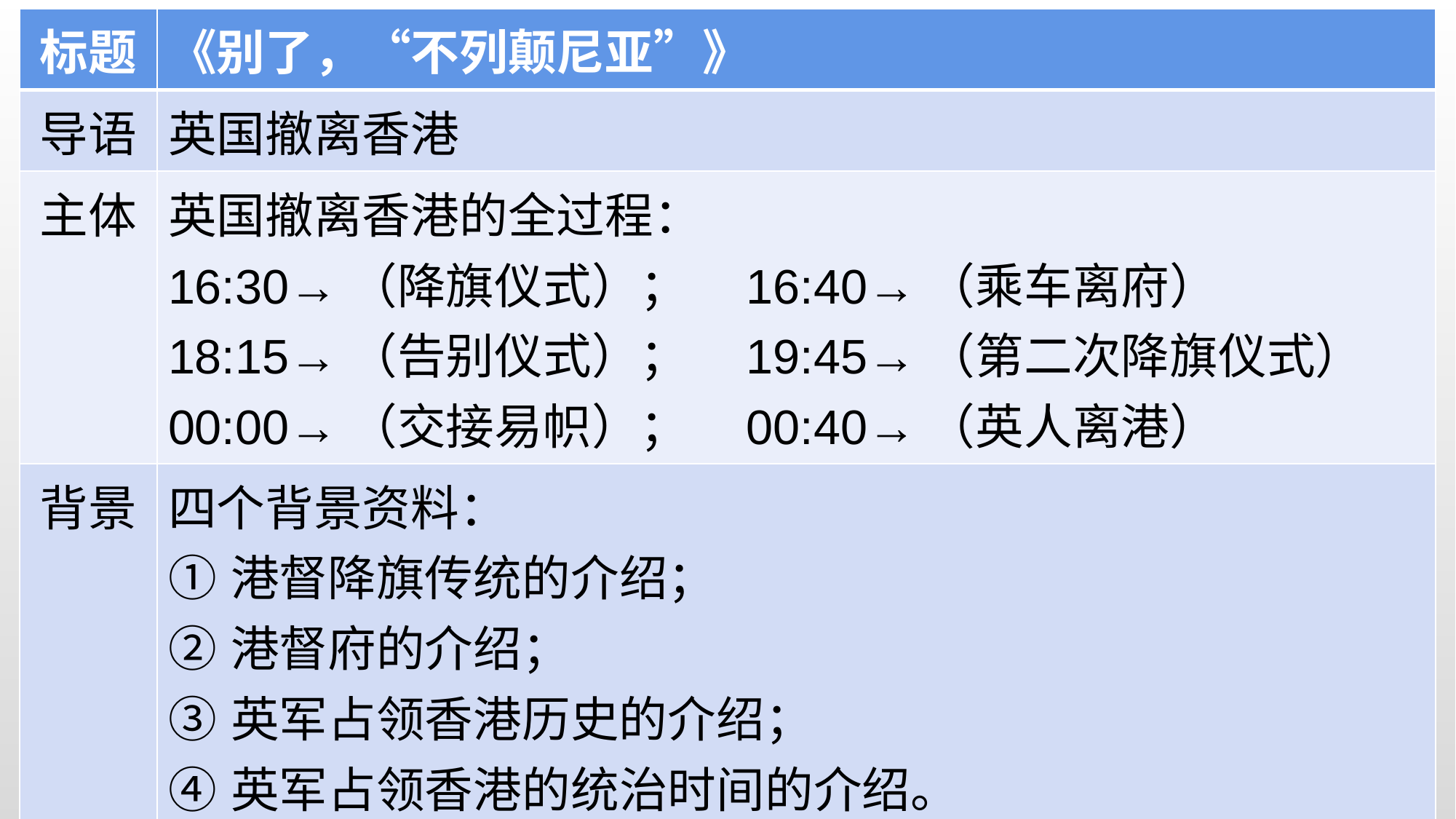

| 标题 | 《别了，“不列颠尼亚”》 |
| --- | --- |
| 导语 | 英国撤离香港 |
| 主体 | 英国撤离香港的全过程： 16:30→（降旗仪式）； 16:40→（乘车离府） 18:15→（告别仪式）； 19:45→（第二次降旗仪式） 00:00→（交接易帜）； 00:40→（英人离港） |
| 背景 | 四个背景资料： ①港督降旗传统的介绍； ②港督府的介绍； ③英军占领香港历史的介绍； ④英军占领香港的统治时间的介绍。 |
| 结语 | 大英帝国从海上来，又从海上去。 |